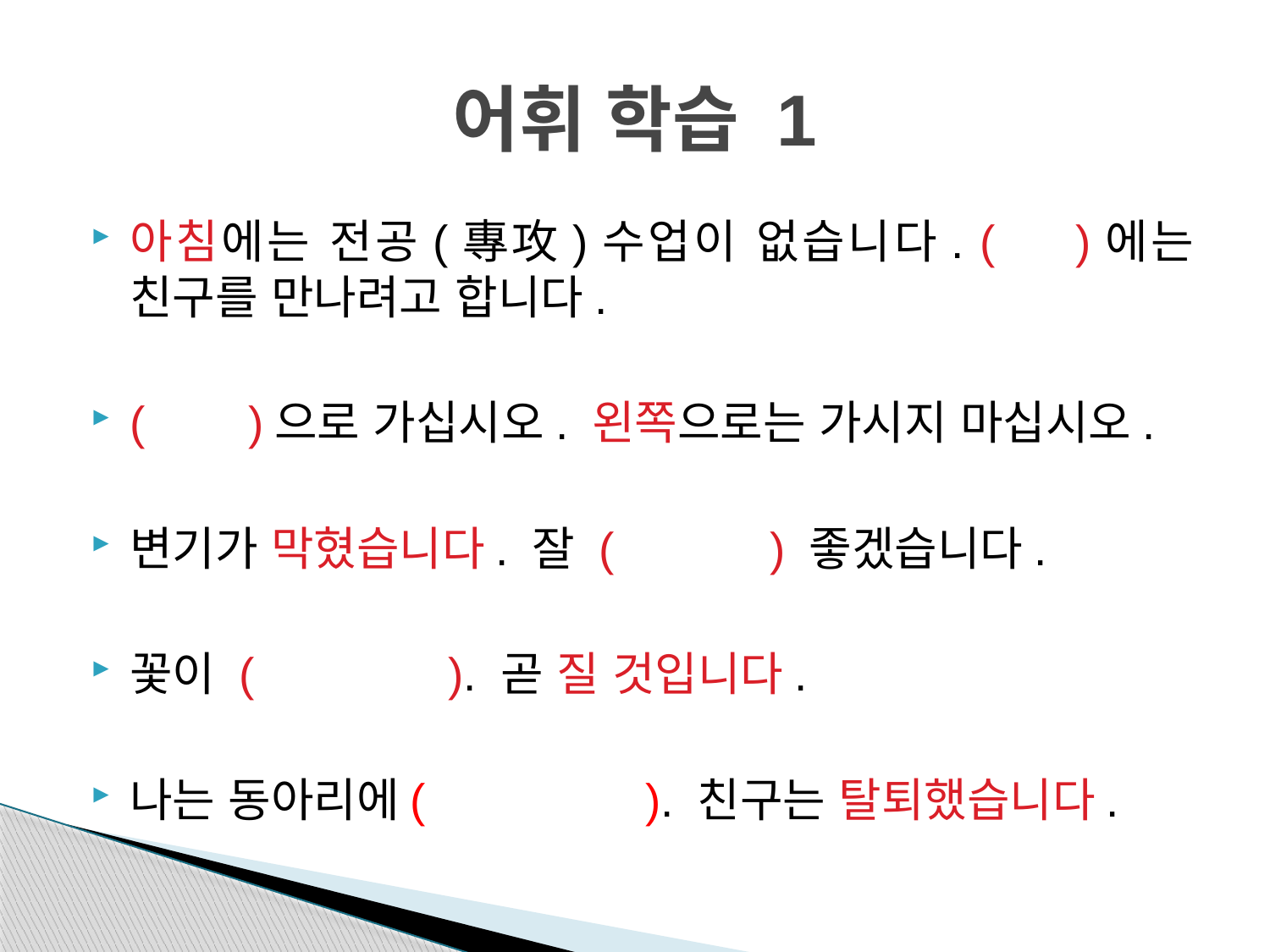

# 어휘 학습 1
아침에는 전공(專攻)수업이 없습니다. (     )에는 친구를 만나려고 합니다.

(        )으로 가십시오. 왼쪽으로는 가시지 마십시오.

변기가 막혔습니다. 잘 (            ) 좋겠습니다.

꽃이 (               ). 곧 질 것입니다.

나는 동아리에(                 ). 친구는 탈퇴했습니다.